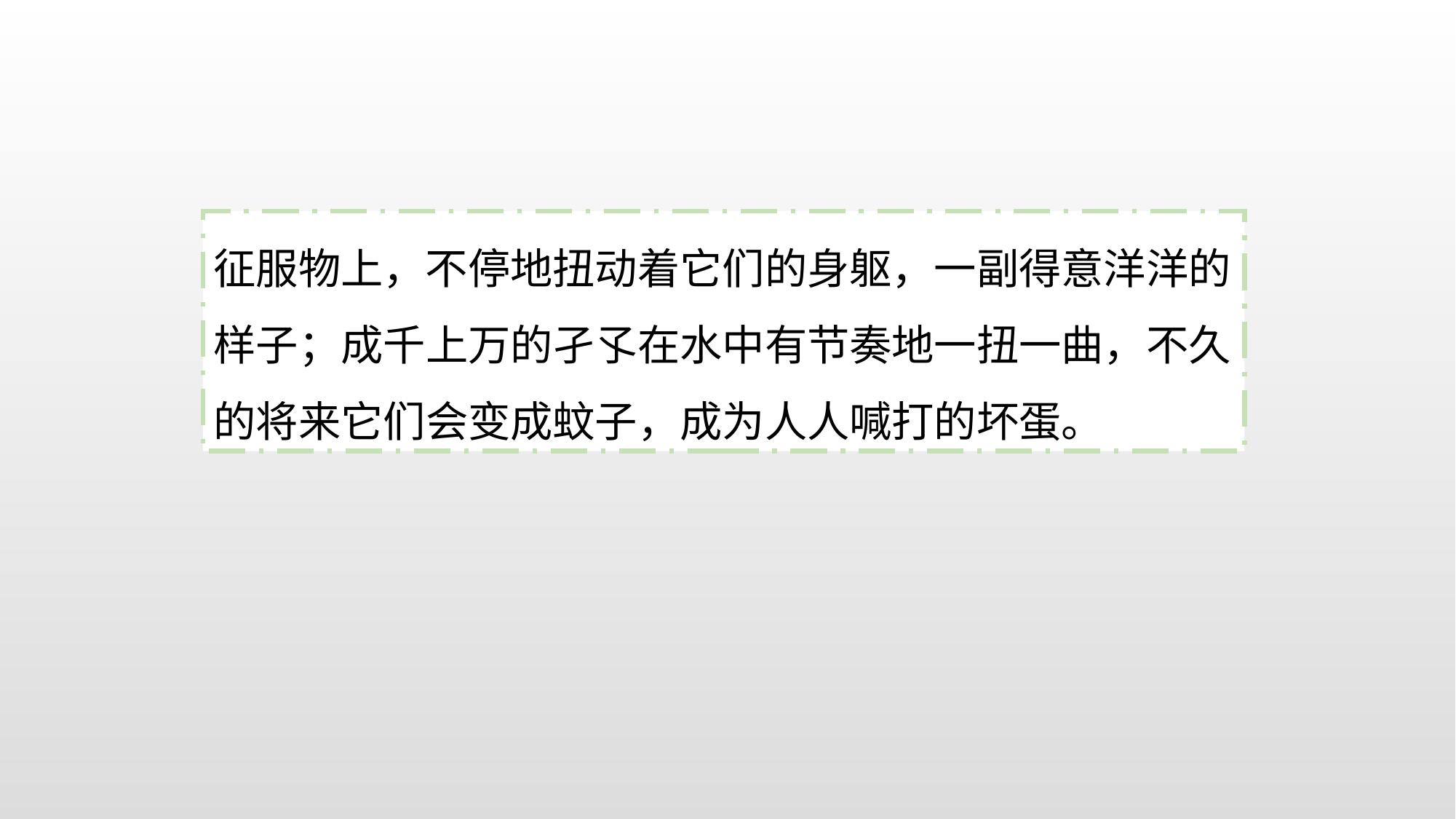

征服物上，不停地扭动着它们的身躯，一副得意洋洋的样子；成千上万的孑孓在水中有节奏地一扭一曲，不久的将来它们会变成蚊子，成为人人喊打的坏蛋。